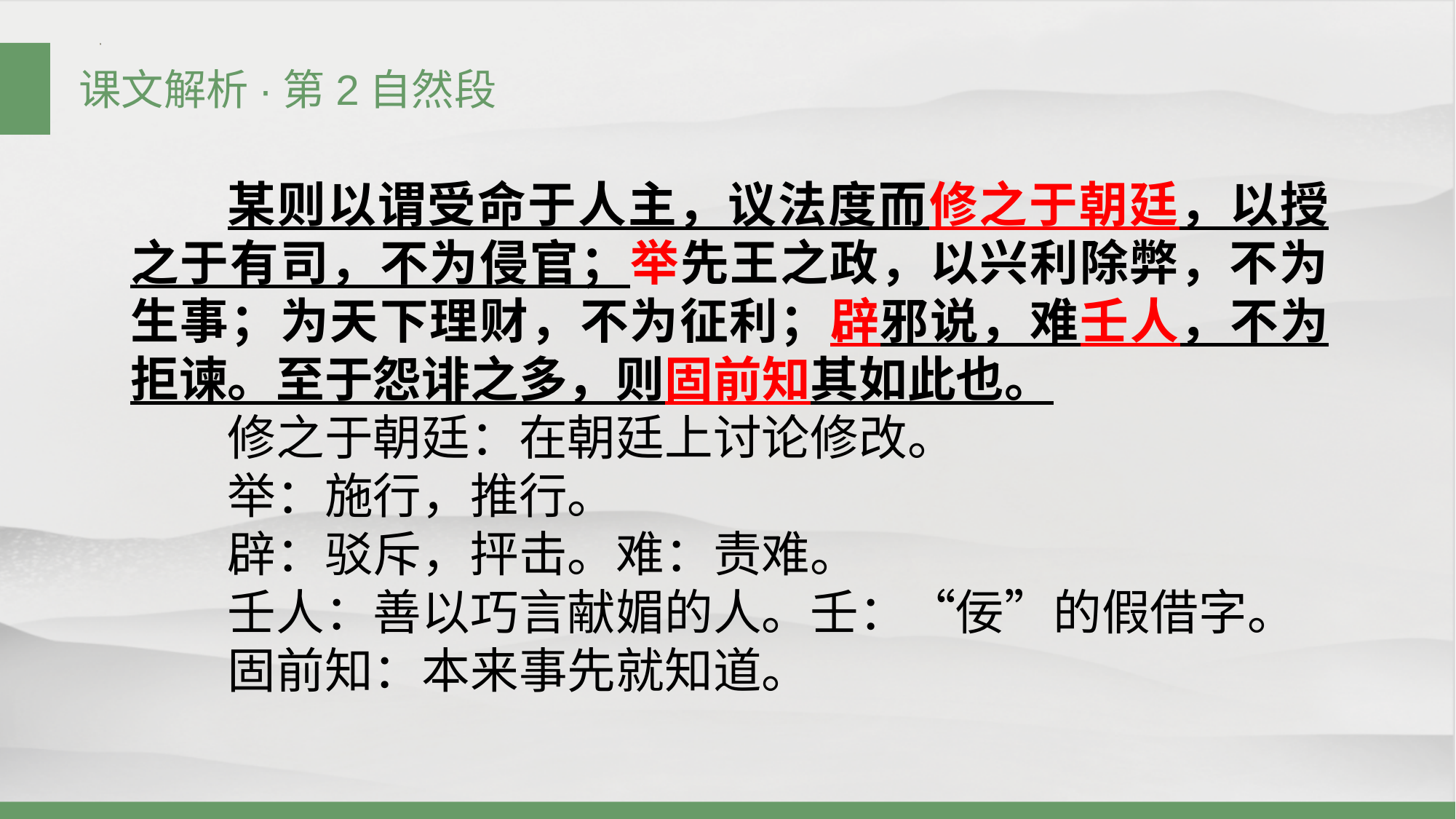

课文解析·第2自然段
某则以谓受命于人主，议法度而修之于朝廷，以授之于有司，不为侵官；举先王之政，以兴利除弊，不为生事；为天下理财，不为征利；辟邪说，难壬人，不为拒谏。至于怨诽之多，则固前知其如此也。
修之于朝廷：在朝廷上讨论修改。
举：施行，推行。
辟：驳斥，抨击。难：责难。
壬人：善以巧言献媚的人。壬：“佞”的假借字。
固前知：本来事先就知道。